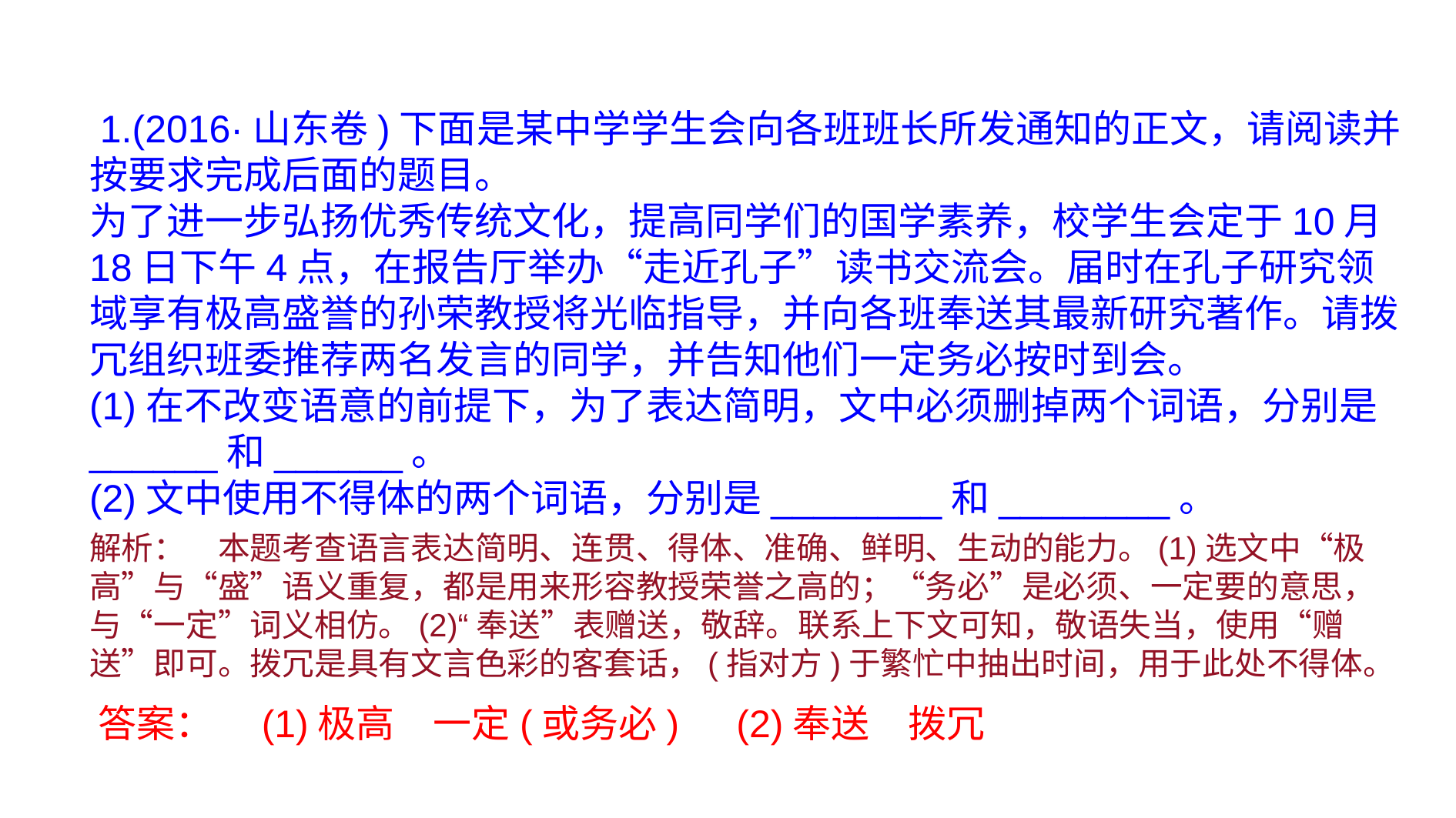

1.(2016·山东卷)下面是某中学学生会向各班班长所发通知的正文，请阅读并按要求完成后面的题目。
为了进一步弘扬优秀传统文化，提高同学们的国学素养，校学生会定于10月18日下午4点，在报告厅举办“走近孔子”读书交流会。届时在孔子研究领域享有极高盛誉的孙荣教授将光临指导，并向各班奉送其最新研究著作。请拨冗组织班委推荐两名发言的同学，并告知他们一定务必按时到会。
(1)在不改变语意的前提下，为了表达简明，文中必须删掉两个词语，分别是______和______。
(2)文中使用不得体的两个词语，分别是________和________。
解析：　本题考查语言表达简明、连贯、得体、准确、鲜明、生动的能力。(1)选文中“极高”与“盛”语义重复，都是用来形容教授荣誉之高的；“务必”是必须、一定要的意思，与“一定”词义相仿。(2)“奉送”表赠送，敬辞。联系上下文可知，敬语失当，使用“赠送”即可。拨冗是具有文言色彩的客套话，(指对方)于繁忙中抽出时间，用于此处不得体。
答案：　(1)极高　一定(或务必)　(2)奉送　拨冗